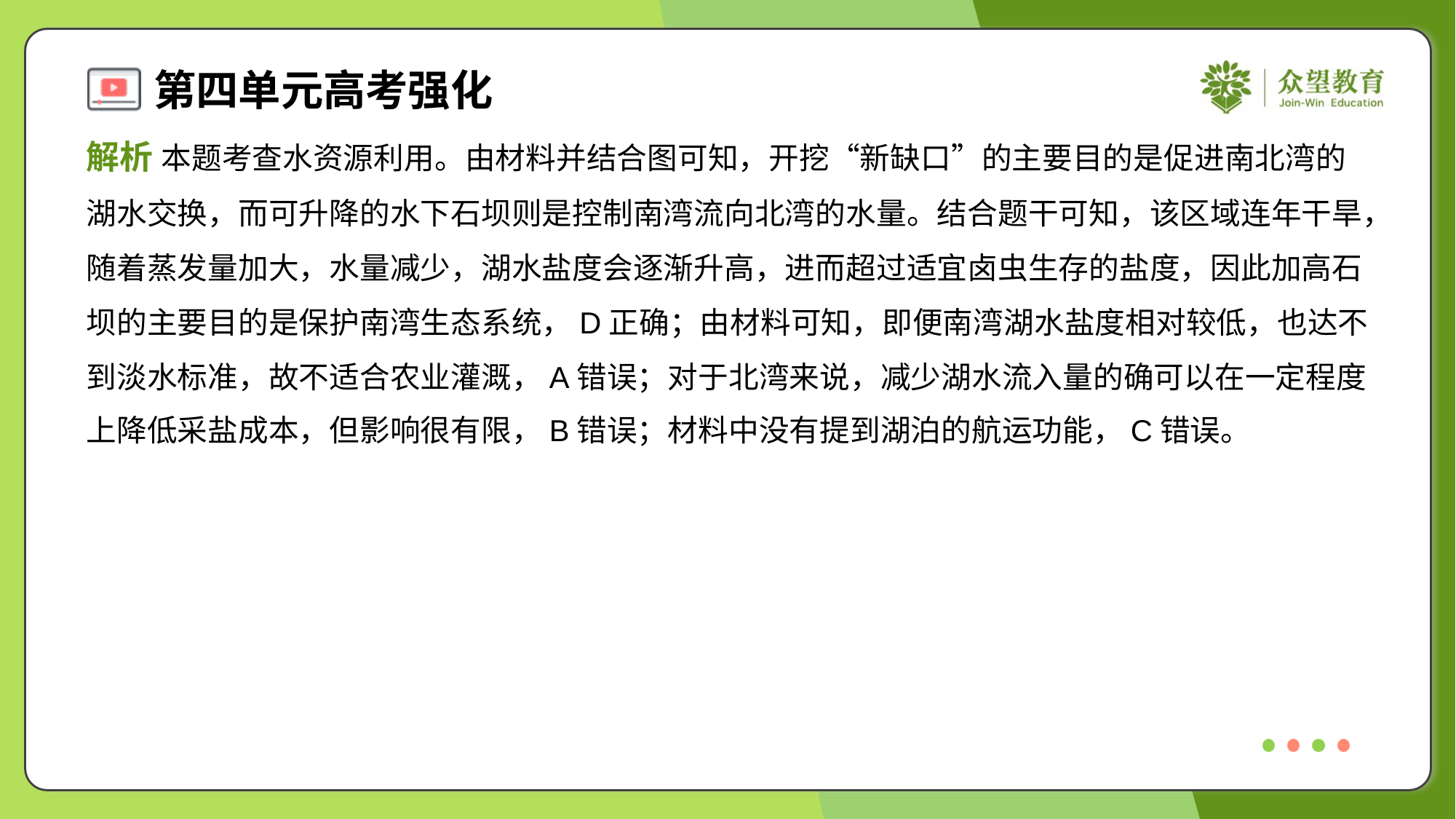

解析 本题考查水资源利用。由材料并结合图可知，开挖“新缺口”的主要目的是促进南北湾的
湖水交换，而可升降的水下石坝则是控制南湾流向北湾的水量。结合题干可知，该区域连年干旱，
随着蒸发量加大，水量减少，湖水盐度会逐渐升高，进而超过适宜卤虫生存的盐度，因此加高石
坝的主要目的是保护南湾生态系统，D正确；由材料可知，即便南湾湖水盐度相对较低，也达不
到淡水标准，故不适合农业灌溉，A错误；对于北湾来说，减少湖水流入量的确可以在一定程度
上降低采盐成本，但影响很有限，B错误；材料中没有提到湖泊的航运功能，C错误。